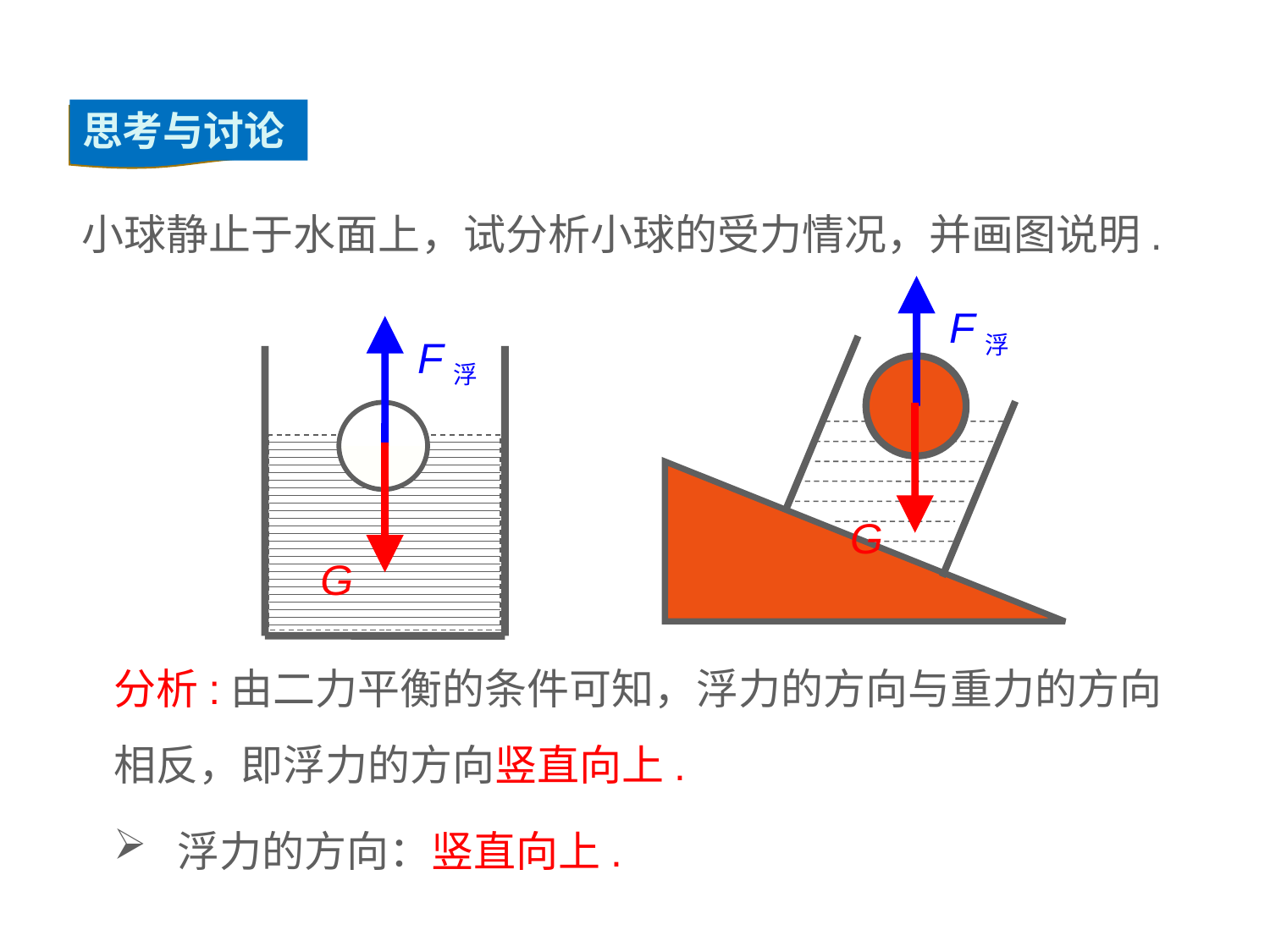

思考与讨论

小球静止于水面上，试分析小球的受力情况，并画图说明.
F浮

F浮

G

G
分析:由二力平衡的条件可知，浮力的方向与重力的方向相反，即浮力的方向竖直向上.
浮力的方向：竖直向上.